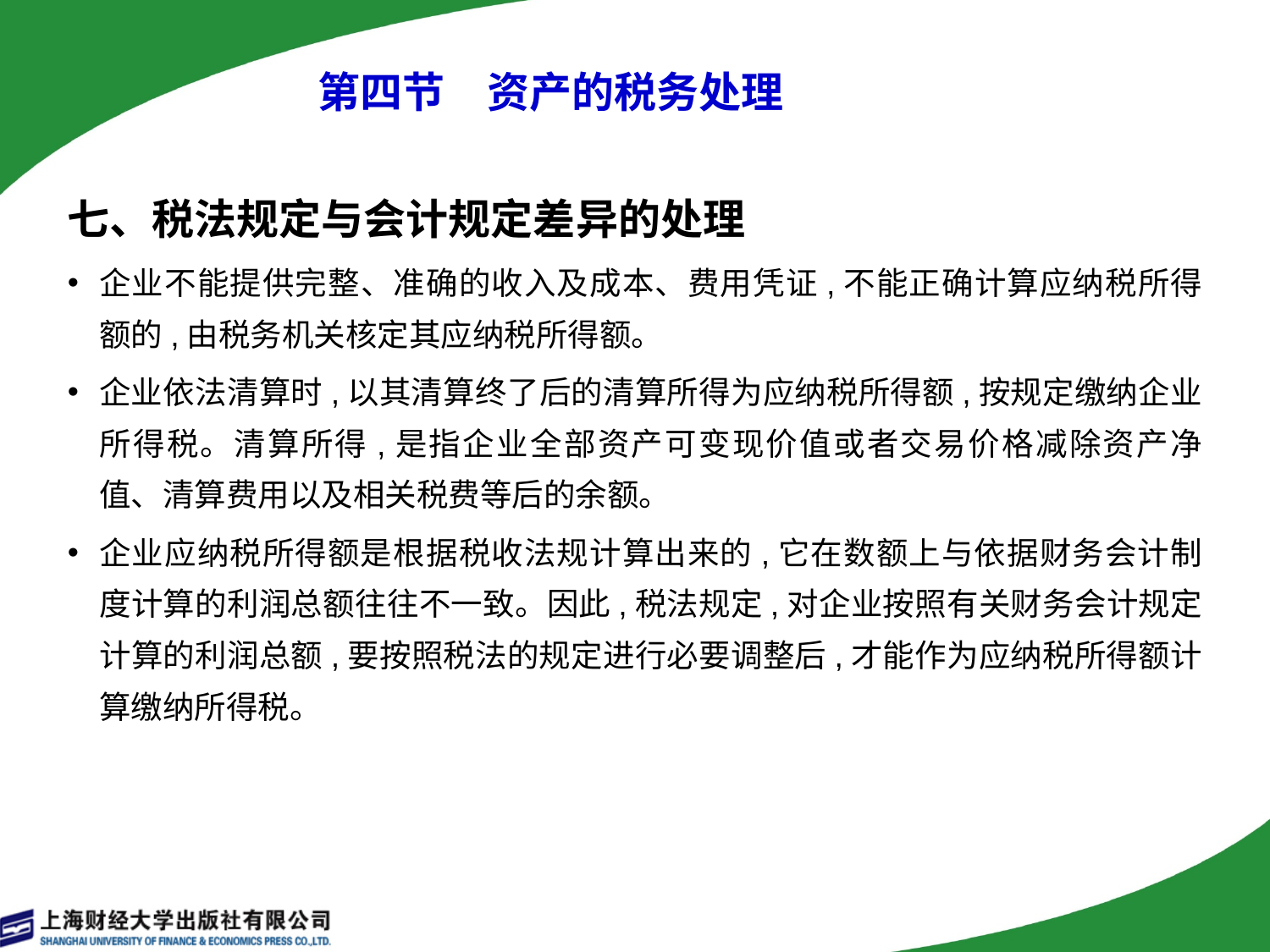

# 第四节　资产的税务处理
七、税法规定与会计规定差异的处理
企业不能提供完整、准确的收入及成本、费用凭证,不能正确计算应纳税所得额的,由税务机关核定其应纳税所得额。
企业依法清算时,以其清算终了后的清算所得为应纳税所得额,按规定缴纳企业所得税。清算所得,是指企业全部资产可变现价值或者交易价格减除资产净值、清算费用以及相关税费等后的余额。
企业应纳税所得额是根据税收法规计算出来的,它在数额上与依据财务会计制度计算的利润总额往往不一致。因此,税法规定,对企业按照有关财务会计规定计算的利润总额,要按照税法的规定进行必要调整后,才能作为应纳税所得额计算缴纳所得税。